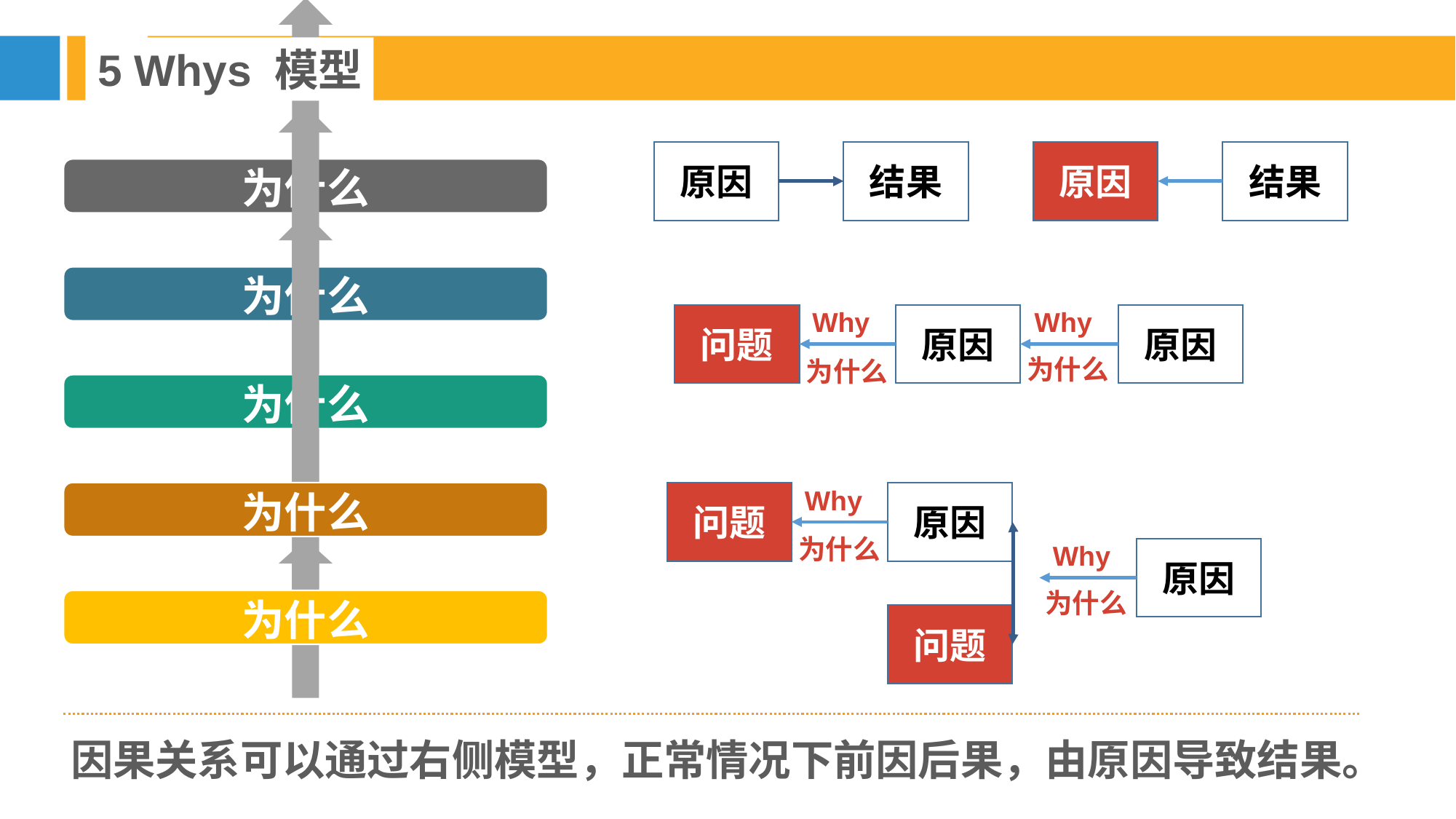

5 Whys 模型
原因
结果
原因
结果
为什么
为什么
为什么
为什么
为什么
Why
Why
问题
原因
原因
为什么
为什么
Why
问题
原因
为什么
Why
原因
为什么
问题
因果关系可以通过右侧模型，正常情况下前因后果，由原因导致结果。